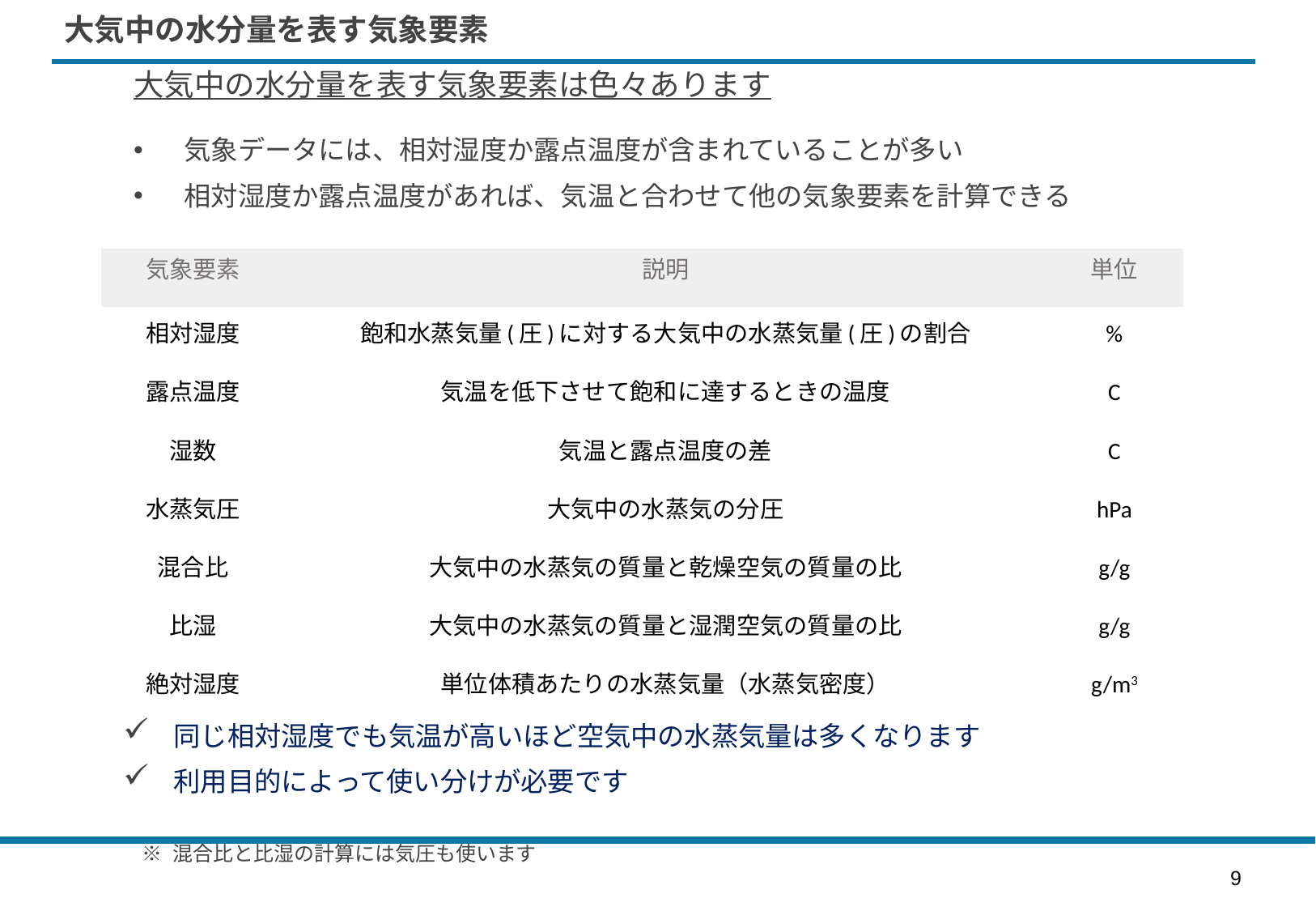

# 大気中の水分量を表す気象要素
大気中の水分量を表す気象要素は色々あります
気象データには、相対湿度か露点温度が含まれていることが多い
相対湿度か露点温度があれば、気温と合わせて他の気象要素を計算できる
| 気象要素 | 説明 | 単位 |
| --- | --- | --- |
| 相対湿度 | 飽和水蒸気量(圧)に対する大気中の水蒸気量(圧)の割合 | % |
| 露点温度 | 気温を低下させて飽和に達するときの温度 | C |
| 湿数 | 気温と露点温度の差 | C |
| 水蒸気圧 | 大気中の水蒸気の分圧 | hPa |
| 混合比 | 大気中の水蒸気の質量と乾燥空気の質量の比 | g/g |
| 比湿 | 大気中の水蒸気の質量と湿潤空気の質量の比 | g/g |
| 絶対湿度 | 単位体積あたりの水蒸気量（水蒸気密度） | g/m3 |
同じ相対湿度でも気温が高いほど空気中の水蒸気量は多くなります
利用目的によって使い分けが必要です
※ 混合比と比湿の計算には気圧も使います